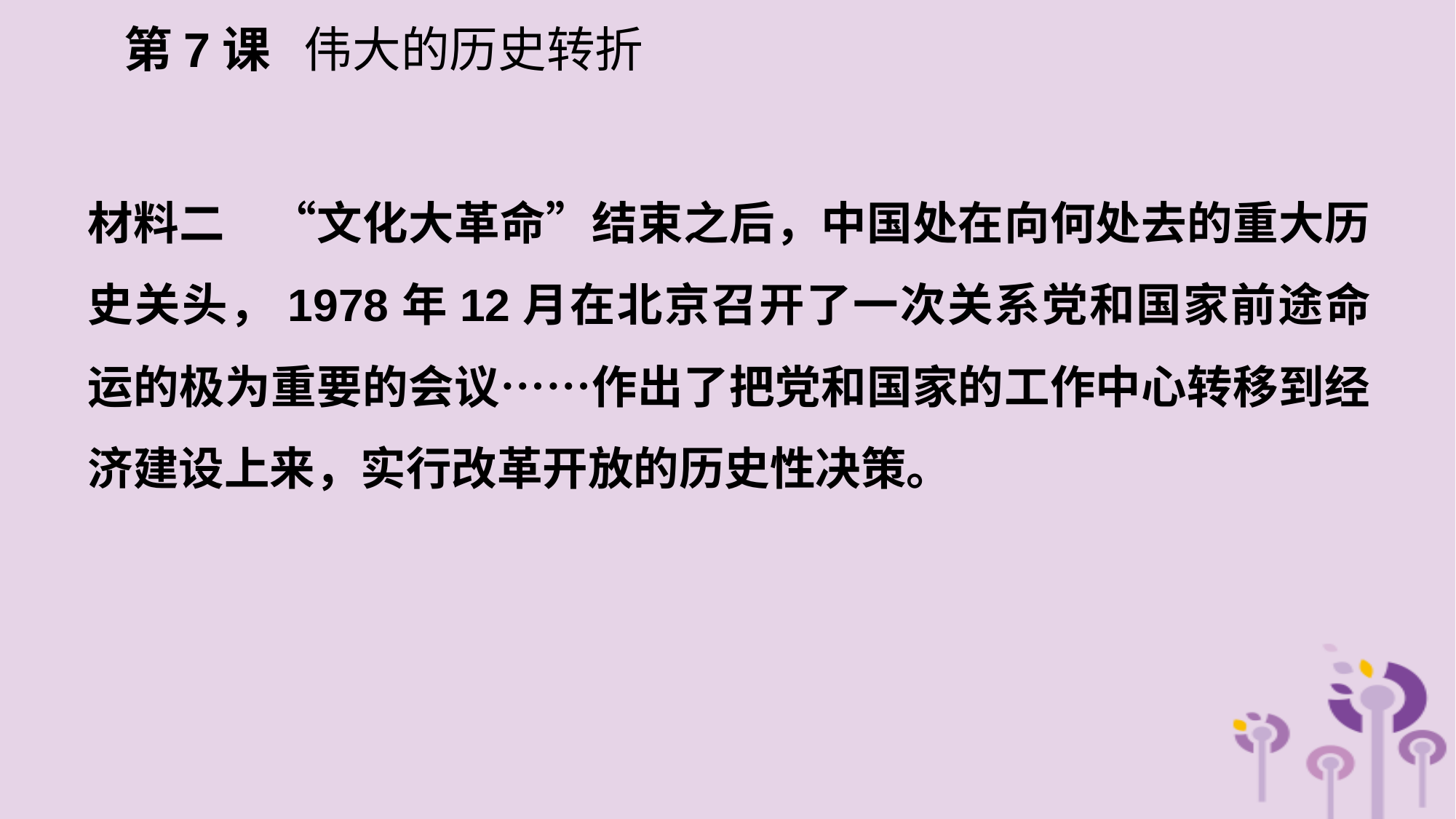

第7课   伟大的历史转折
材料二　“文化大革命”结束之后，中国处在向何处去的重大历史关头，1978年12月在北京召开了一次关系党和国家前途命运的极为重要的会议……作出了把党和国家的工作中心转移到经济建设上来，实行改革开放的历史性决策。